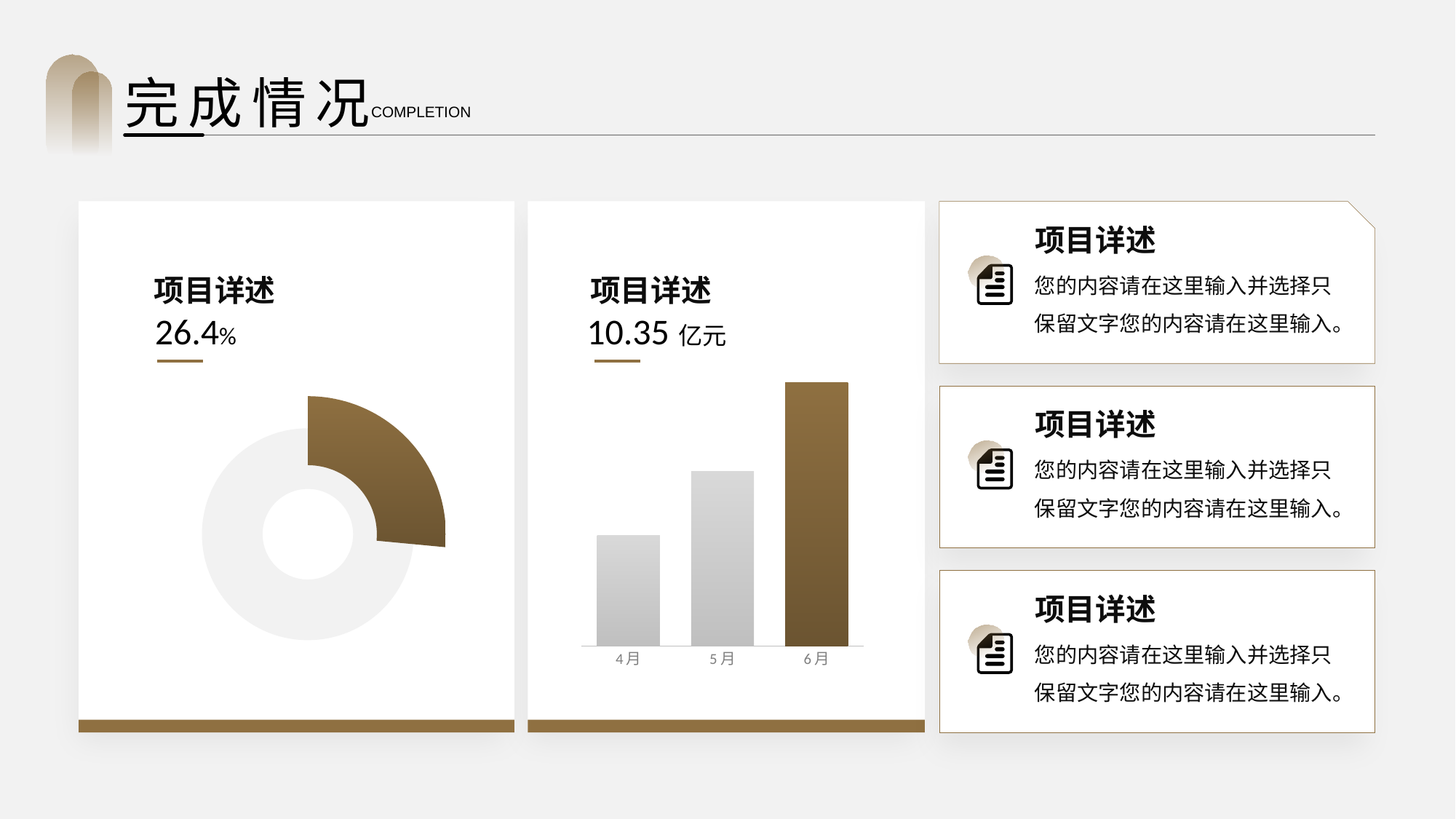

完成情况
COMPLETION

项目详述
您的内容请在这里输入并选择只保留文字您的内容请在这里输入。

项目详述
26.4%
项目详述
10.35亿元

### Chart

| Category | 系列 1 |
|---|---|
| 4月 | 43800.0 |
| 5月 | 69400.0 |
| 6月 | 104400.0 |
项目详述
您的内容请在这里输入并选择只保留文字您的内容请在这里输入。

### Chart

| Category | 销售额 |
|---|---|
| 第一季度 | 0.265 |
| 第二季度 | 0.735 |

项目详述
您的内容请在这里输入并选择只保留文字您的内容请在这里输入。